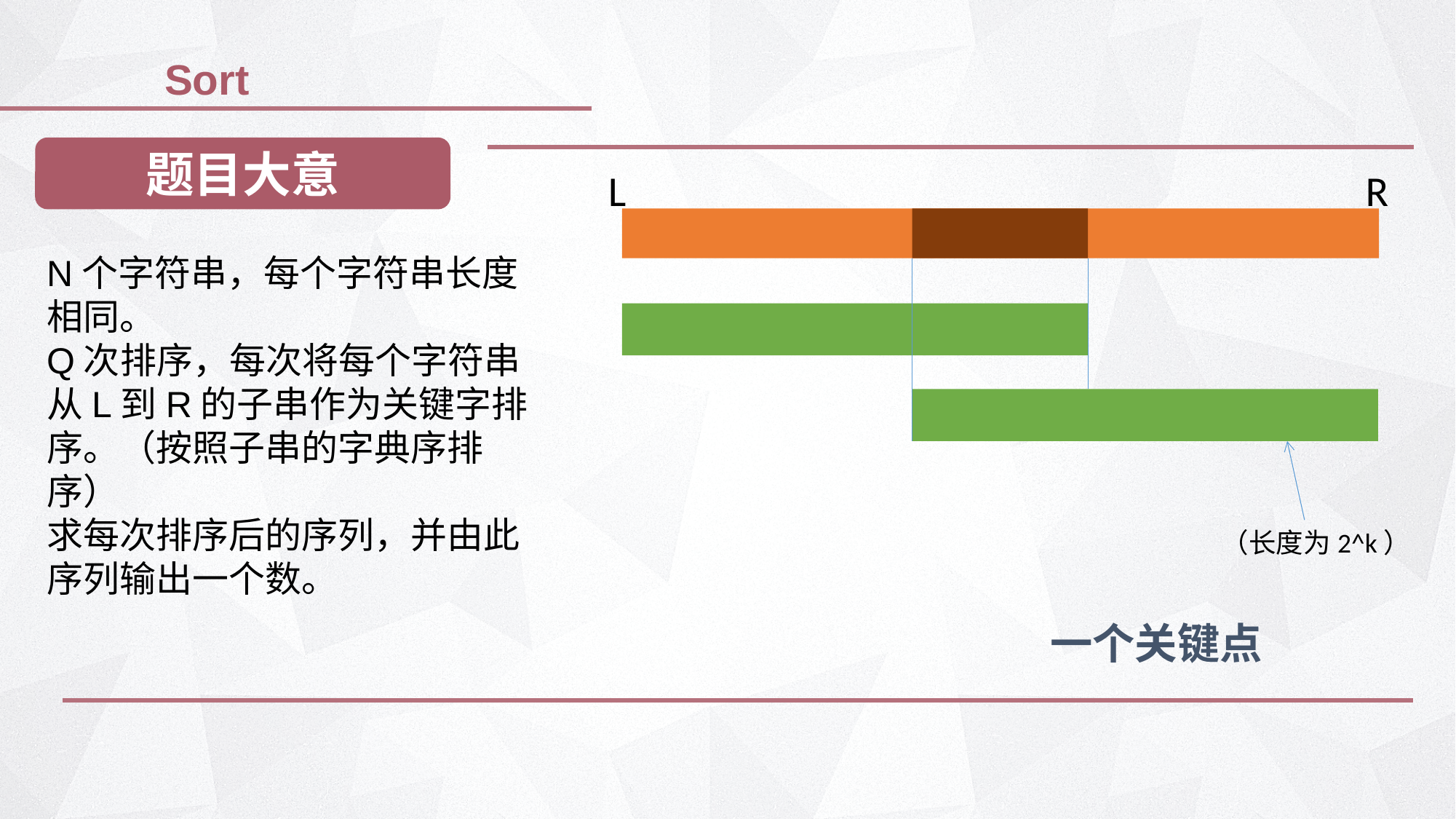

Sort
题目大意
L
R

N个字符串，每个字符串长度相同。
Q次排序，每次将每个字符串从L到R的子串作为关键字排序。（按照子串的字典序排序）
求每次排序后的序列，并由此序列输出一个数。

（长度为2^k）
一个关键点